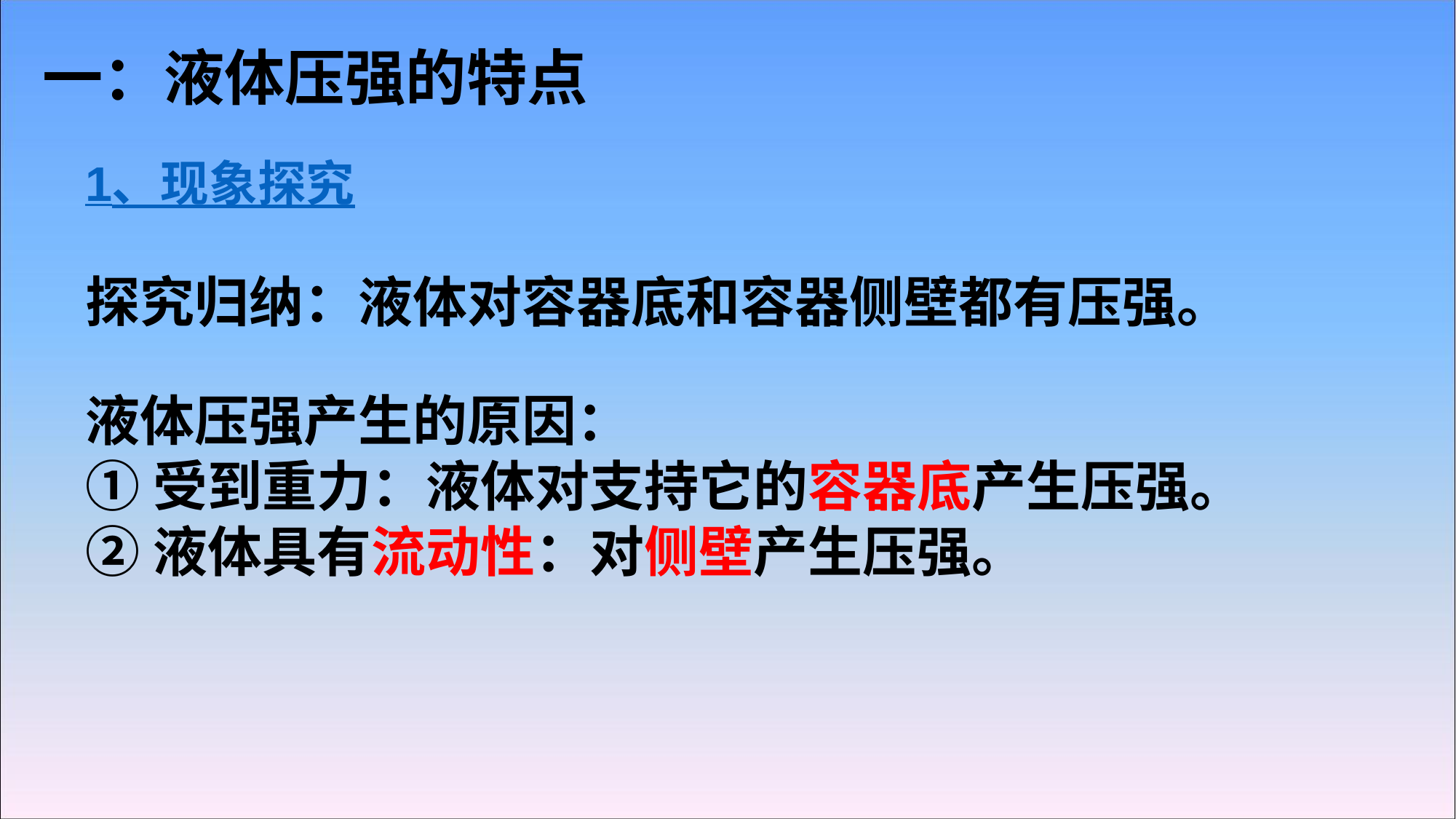

一：液体压强的特点
1、现象探究
探究归纳：液体对容器底和容器侧壁都有压强。
液体压强产生的原因：
①受到重力：液体对支持它的容器底产生压强。
②液体具有流动性：对侧壁产生压强。